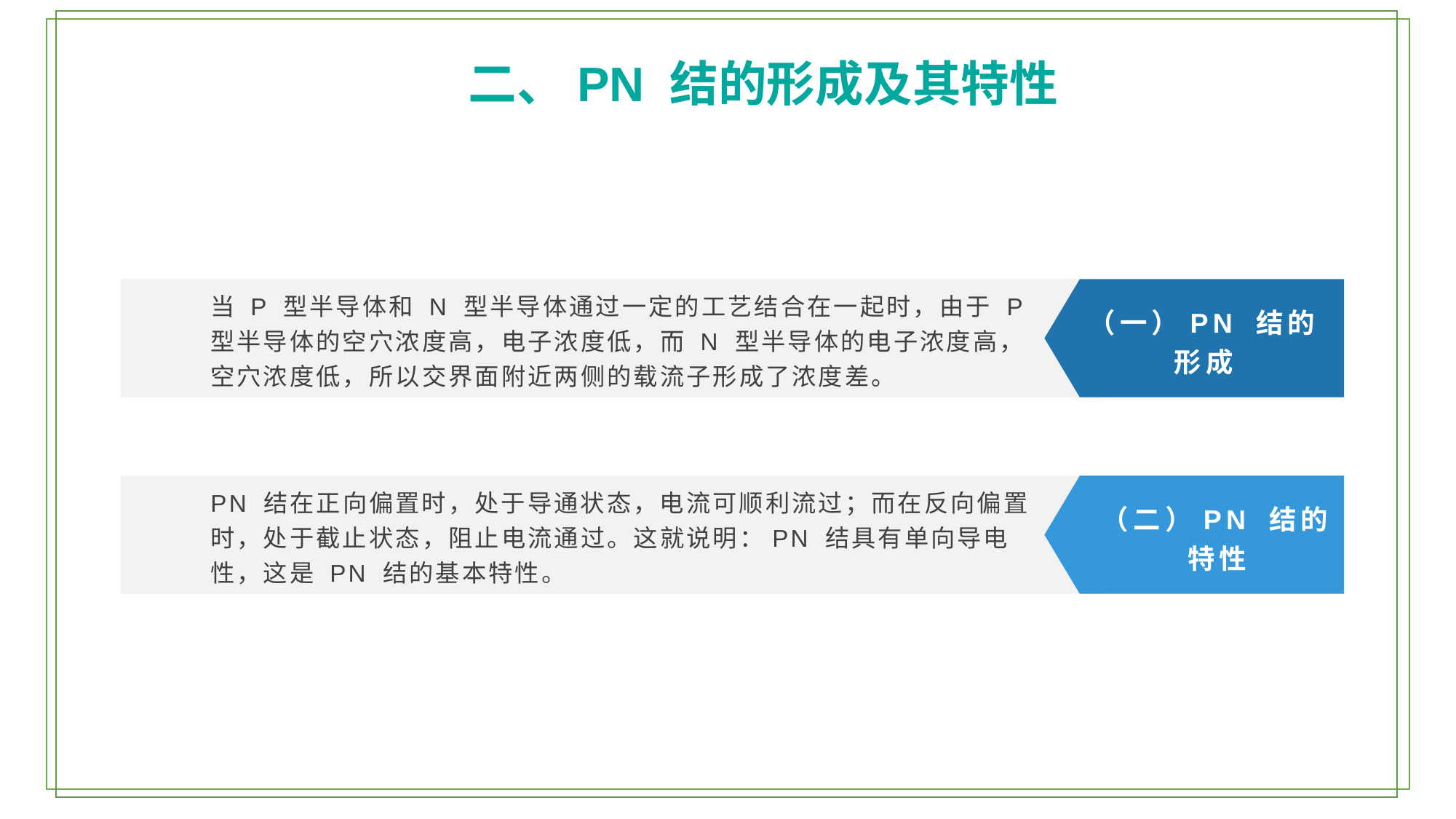

二、PN 结的形成及其特性
当 P 型半导体和 N 型半导体通过一定的工艺结合在一起时，由于 P 型半导体的空穴浓度高，电子浓度低，而 N 型半导体的电子浓度高，空穴浓度低，所以交界面附近两侧的载流子形成了浓度差。

（一）PN 结的形成

PN 结在正向偏置时，处于导通状态，电流可顺利流过；而在反向偏置时，处于截止状态，阻止电流通过。这就说明：PN 结具有单向导电性，这是 PN 结的基本特性。

（二）PN 结的特性